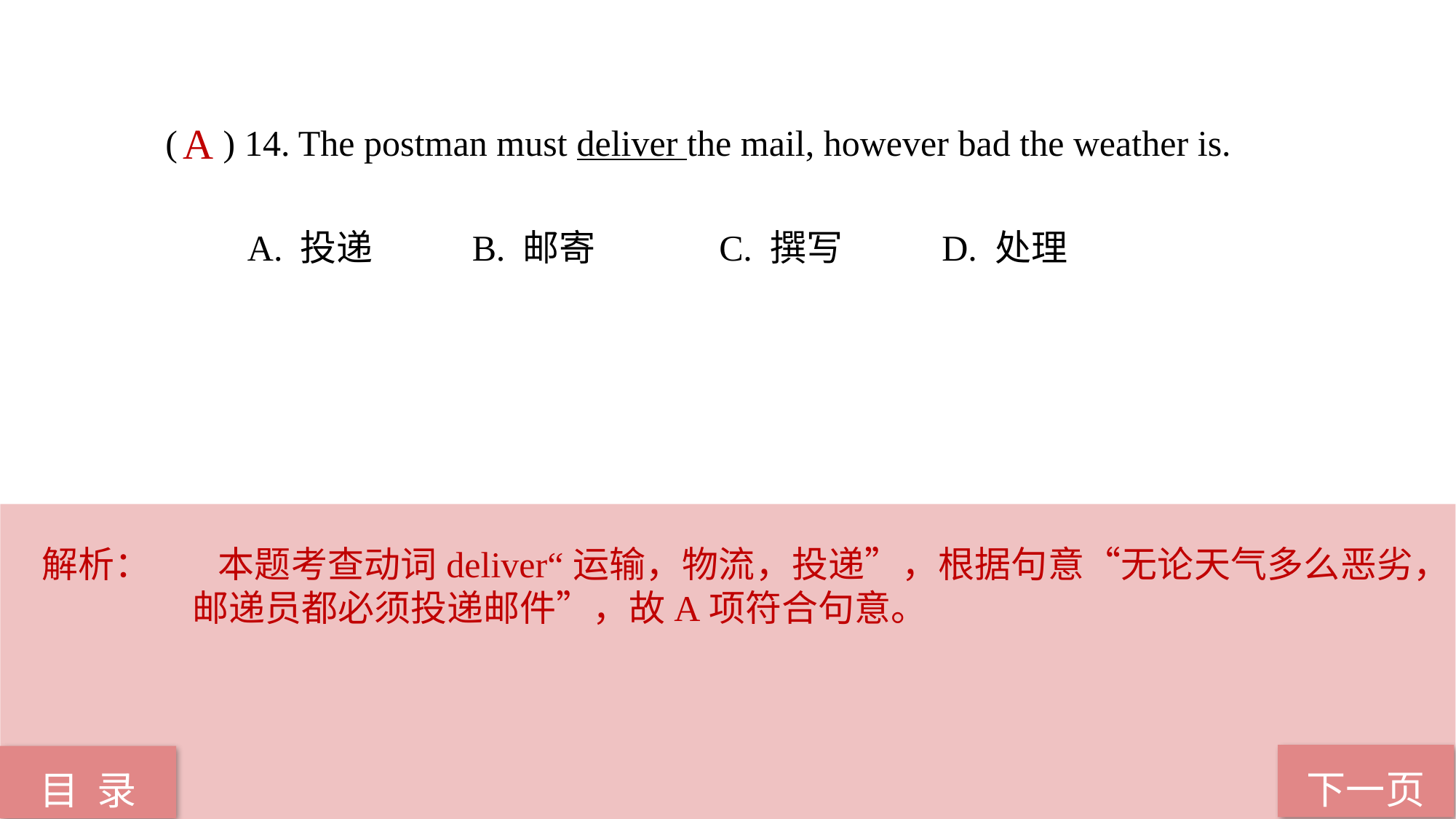

(     ) 14. The postman must deliver the mail, however bad the weather is.

         A. 投递           B. 邮寄              C. 撰写           D. 处理
A
解析：	   本题考查动词deliver“运输，物流，投递”，根据句意“无论天气多么恶劣，邮递员都必须投递邮件”，故A项符合句意。